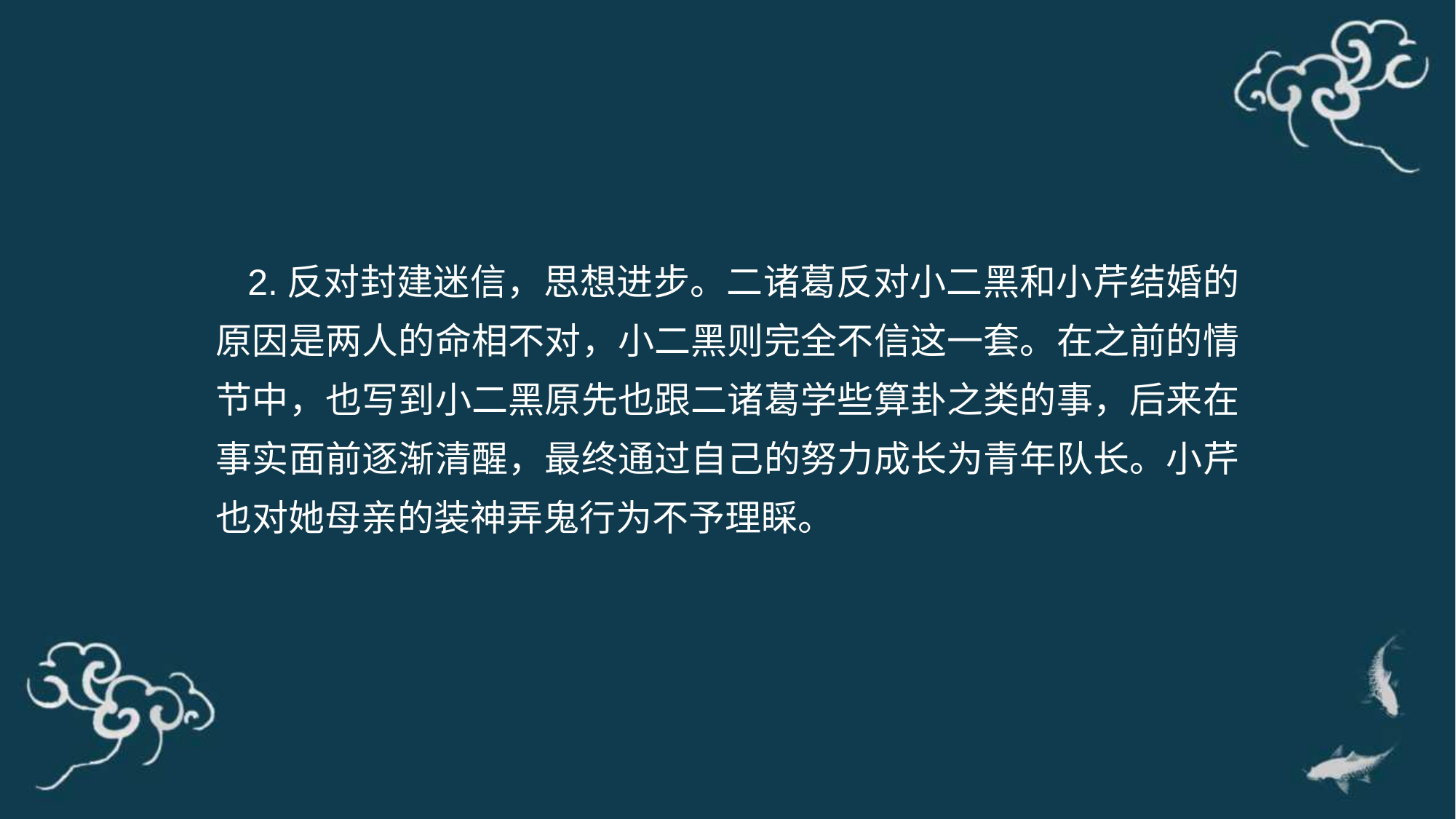

2.反对封建迷信，思想进步。二诸葛反对小二黑和小芹结婚的原因是两人的命相不对，小二黑则完全不信这一套。在之前的情节中，也写到小二黑原先也跟二诸葛学些算卦之类的事，后来在事实面前逐渐清醒，最终通过自己的努力成长为青年队长。小芹也对她母亲的装神弄鬼行为不予理睬。